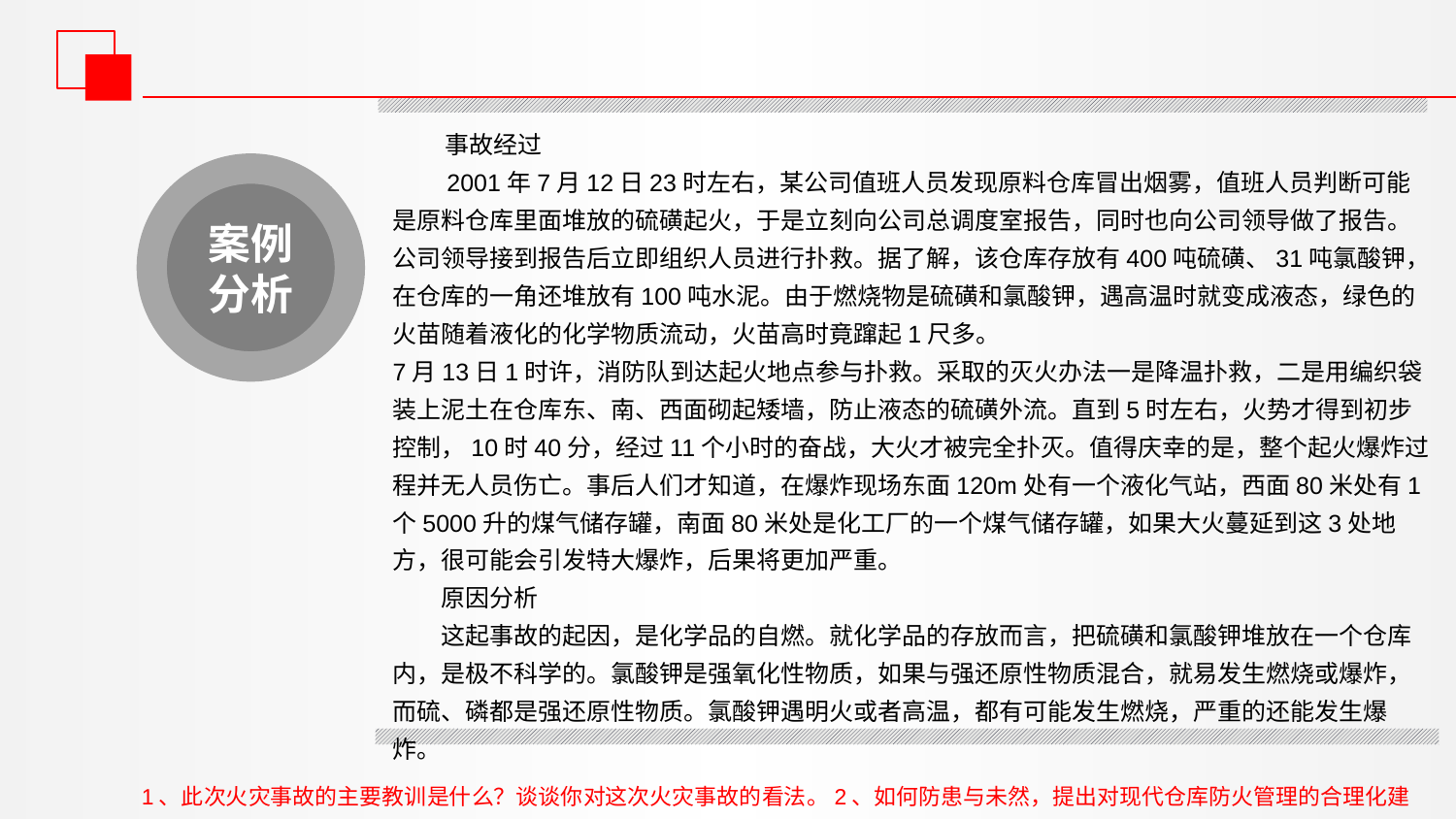

事故经过
        2001年7月12日23时左右，某公司值班人员发现原料仓库冒出烟雾，值班人员判断可能是原料仓库里面堆放的硫磺起火，于是立刻向公司总调度室报告，同时也向公司领导做了报告。公司领导接到报告后立即组织人员进行扑救。据了解，该仓库存放有400吨硫磺、31吨氯酸钾，在仓库的一角还堆放有100吨水泥。由于燃烧物是硫磺和氯酸钾，遇高温时就变成液态，绿色的火苗随着液化的化学物质流动，火苗高时竟蹿起1尺多。
7月13日1时许，消防队到达起火地点参与扑救。采取的灭火办法一是降温扑救，二是用编织袋装上泥土在仓库东、南、西面砌起矮墙，防止液态的硫磺外流。直到5时左右，火势才得到初步控制，10时40分，经过11个小时的奋战，大火才被完全扑灭。值得庆幸的是，整个起火爆炸过程并无人员伤亡。事后人们才知道，在爆炸现场东面120m处有一个液化气站，西面80米处有1个5000升的煤气储存罐，南面80米处是化工厂的一个煤气储存罐，如果大火蔓延到这3处地方，很可能会引发特大爆炸，后果将更加严重。
　　原因分析
　　这起事故的起因，是化学品的自燃。就化学品的存放而言，把硫磺和氯酸钾堆放在一个仓库内，是极不科学的。氯酸钾是强氧化性物质，如果与强还原性物质混合，就易发生燃烧或爆炸，而硫、磷都是强还原性物质。氯酸钾遇明火或者高温，都有可能发生燃烧，严重的还能发生爆炸。

案例分析
 1、此次火灾事故的主要教训是什么？谈谈你对这次火灾事故的看法。2、如何防患与未然，提出对现代仓库防火管理的合理化建议。